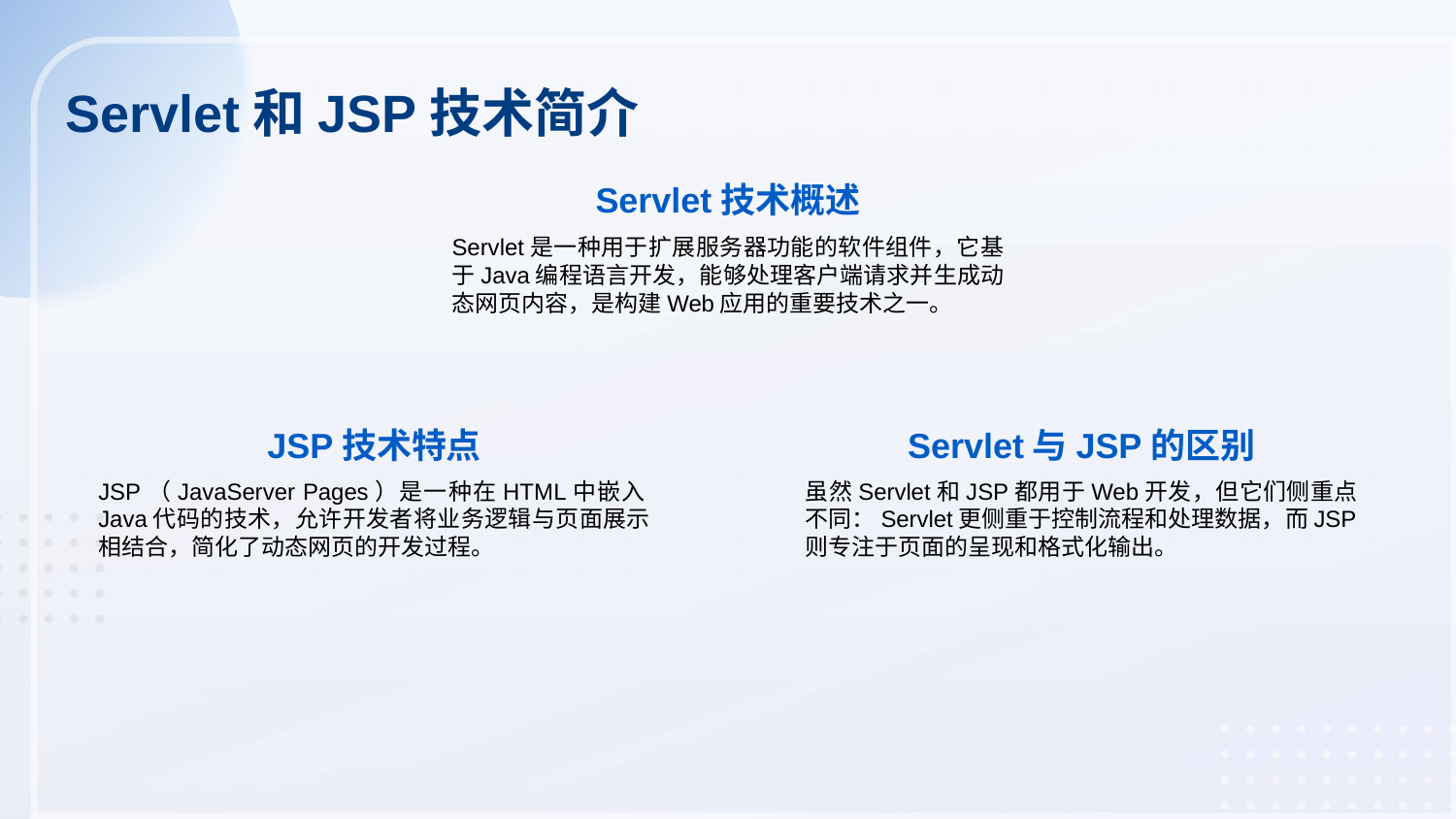

Servlet和JSP技术简介
Servlet技术概述
Servlet是一种用于扩展服务器功能的软件组件，它基于Java编程语言开发，能够处理客户端请求并生成动态网页内容，是构建Web应用的重要技术之一。
JSP技术特点
Servlet与JSP的区别
JSP（JavaServer Pages）是一种在HTML中嵌入Java代码的技术，允许开发者将业务逻辑与页面展示相结合，简化了动态网页的开发过程。
虽然Servlet和JSP都用于Web开发，但它们侧重点不同：Servlet更侧重于控制流程和处理数据，而JSP则专注于页面的呈现和格式化输出。